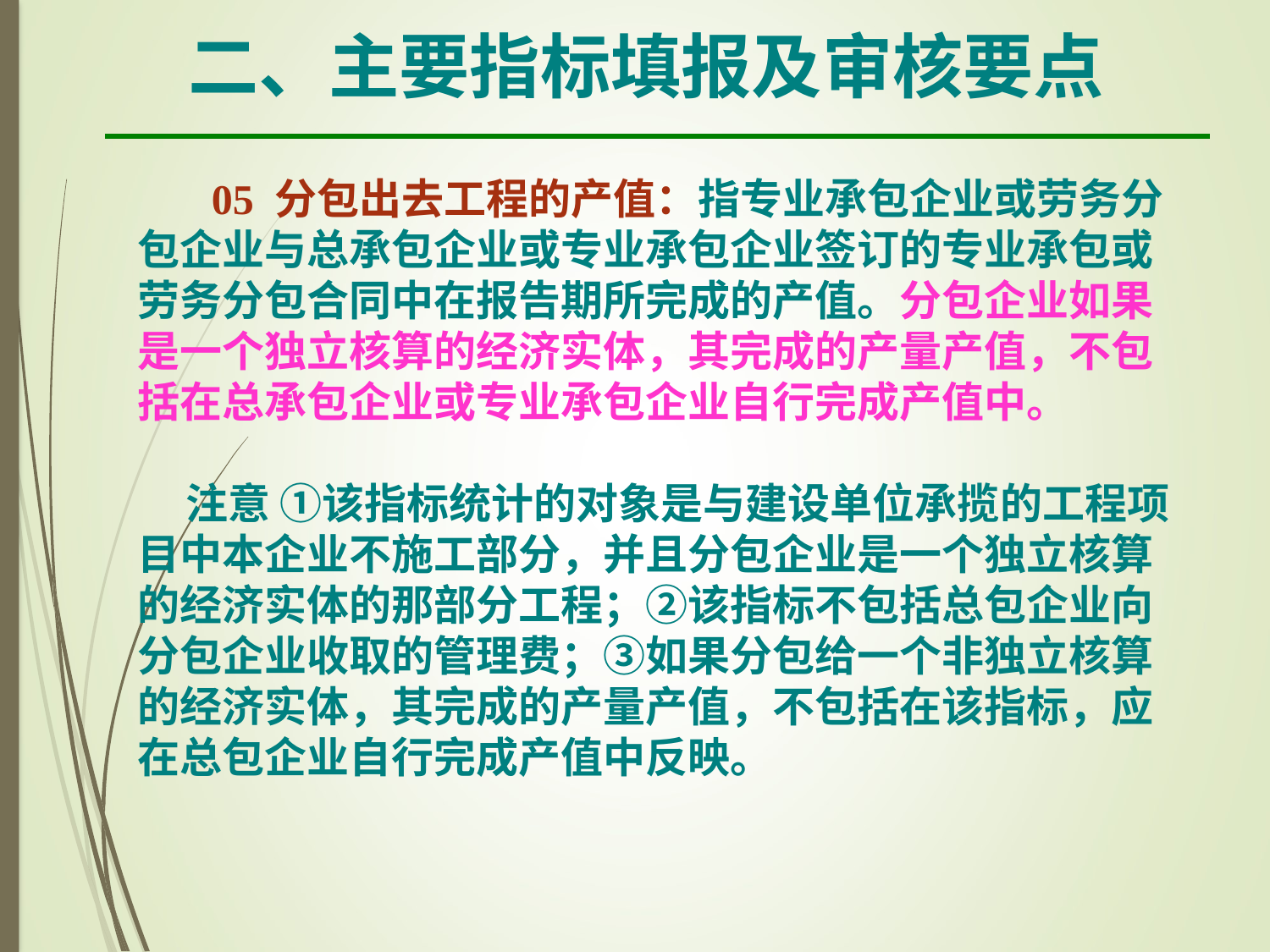

二、主要指标填报及审核要点
       05 分包出去工程的产值：指专业承包企业或劳务分包企业与总承包企业或专业承包企业签订的专业承包或劳务分包合同中在报告期所完成的产值。分包企业如果是一个独立核算的经济实体，其完成的产量产值，不包括在总承包企业或专业承包企业自行完成产值中。

    注意 ①该指标统计的对象是与建设单位承揽的工程项目中本企业不施工部分，并且分包企业是一个独立核算的经济实体的那部分工程；②该指标不包括总包企业向分包企业收取的管理费；③如果分包给一个非独立核算的经济实体，其完成的产量产值，不包括在该指标，应在总包企业自行完成产值中反映。